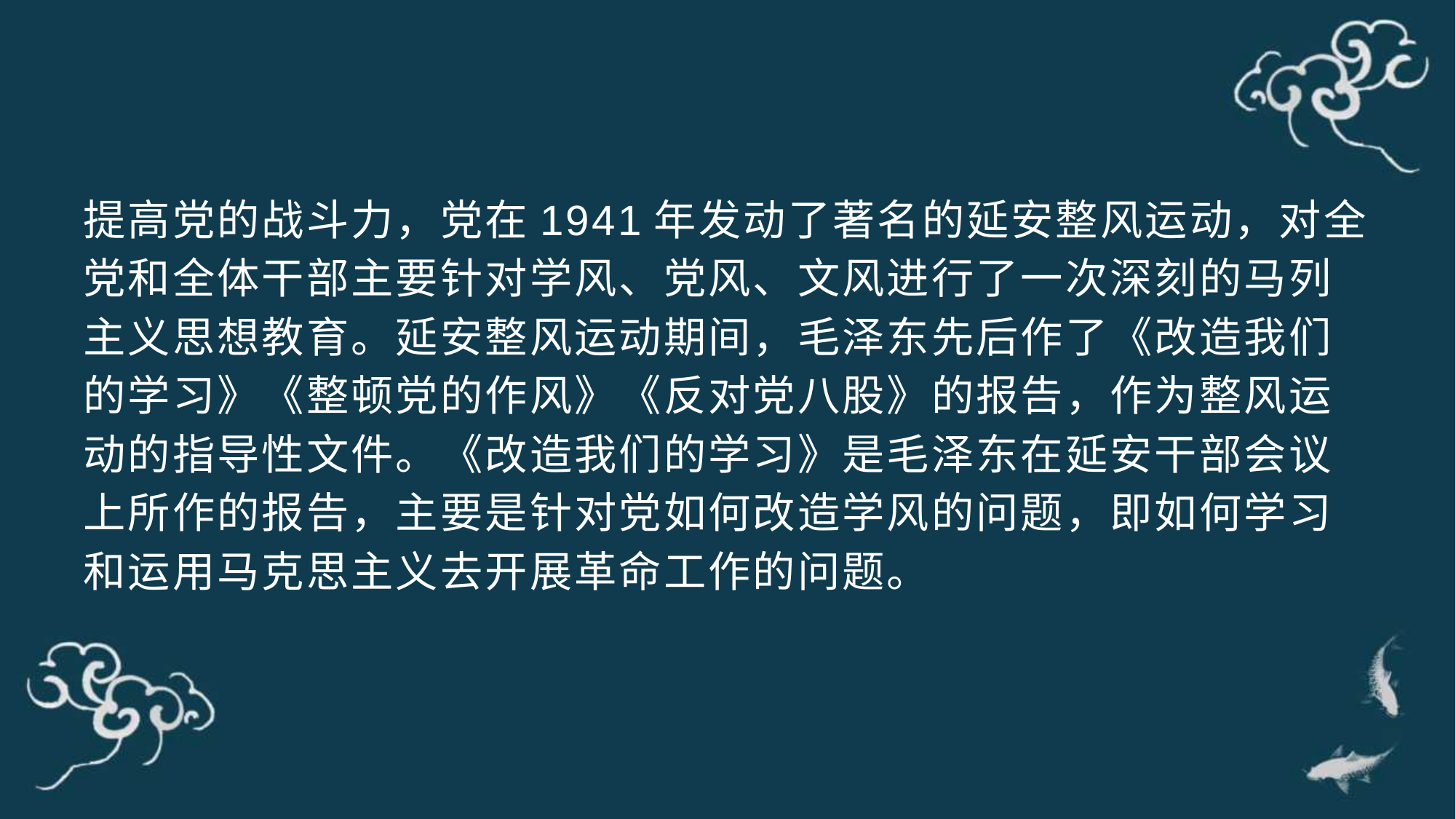

提高党的战斗力，党在1941年发动了著名的延安整风运动，对全党和全体干部主要针对学风、党风、文风进行了一次深刻的马列主义思想教育。延安整风运动期间，毛泽东先后作了《改造我们的学习》《整顿党的作风》《反对党八股》的报告，作为整风运动的指导性文件。《改造我们的学习》是毛泽东在延安干部会议上所作的报告，主要是针对党如何改造学风的问题，即如何学习和运用马克思主义去开展革命工作的问题。